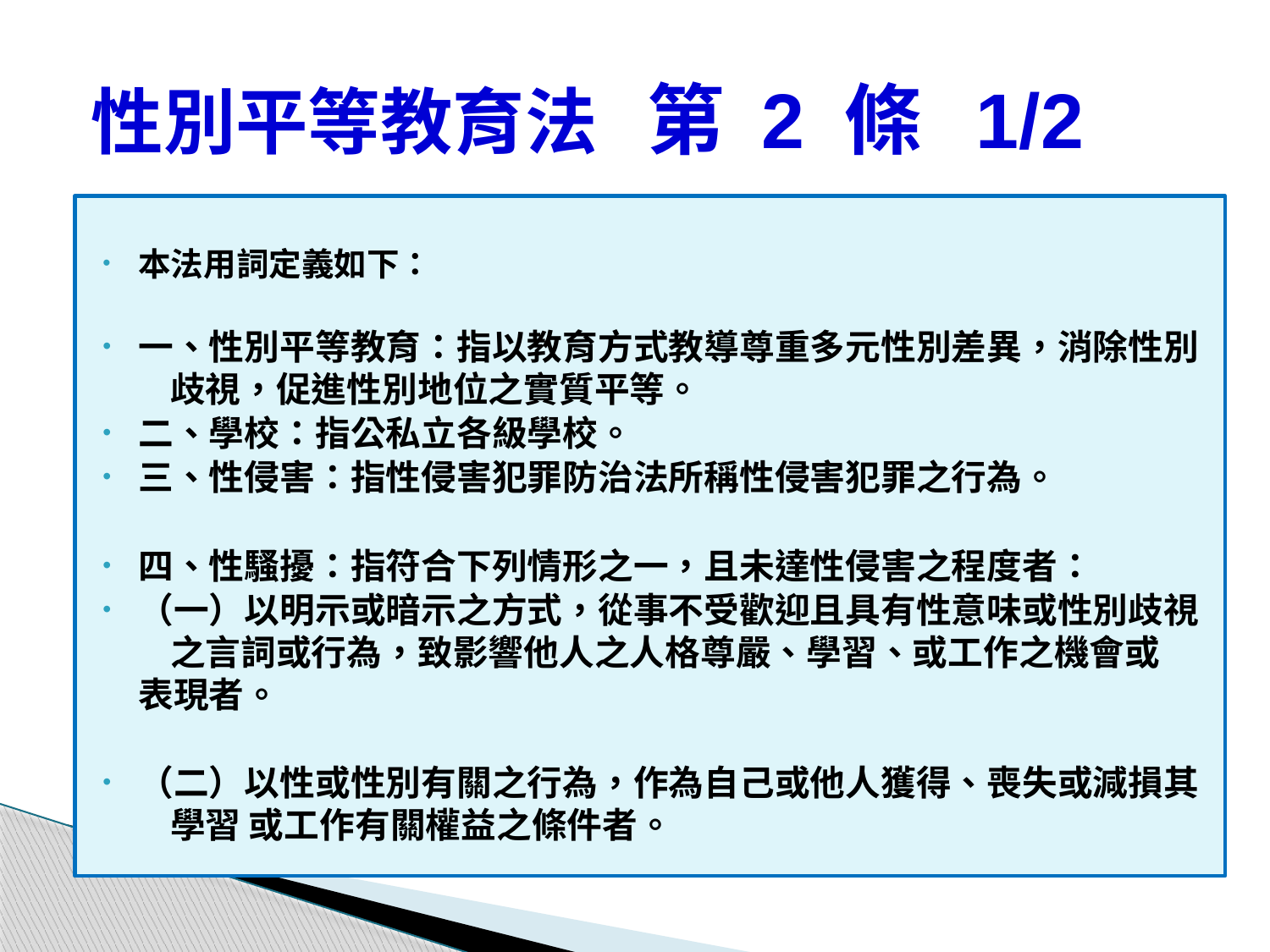

# 性別平等教育法   第 2 條  1/2

本法用詞定義如下：

一、性別平等教育：指以教育方式教導尊重多元性別差異，消除性別 	歧視，促進性別地位之實質平等。
二、學校：指公私立各級學校。
三、性侵害：指性侵害犯罪防治法所稱性侵害犯罪之行為。

四、性騷擾：指符合下列情形之一，且未達性侵害之程度者：
（一）以明示或暗示之方式，從事不受歡迎且具有性意味或性別歧視	之言詞或行為，致影響他人之人格尊嚴、學習、或工作之機會或	表現者。

（二）以性或性別有關之行為，作為自己或他人獲得、喪失或減損其	學習 或工作有關權益之條件者。